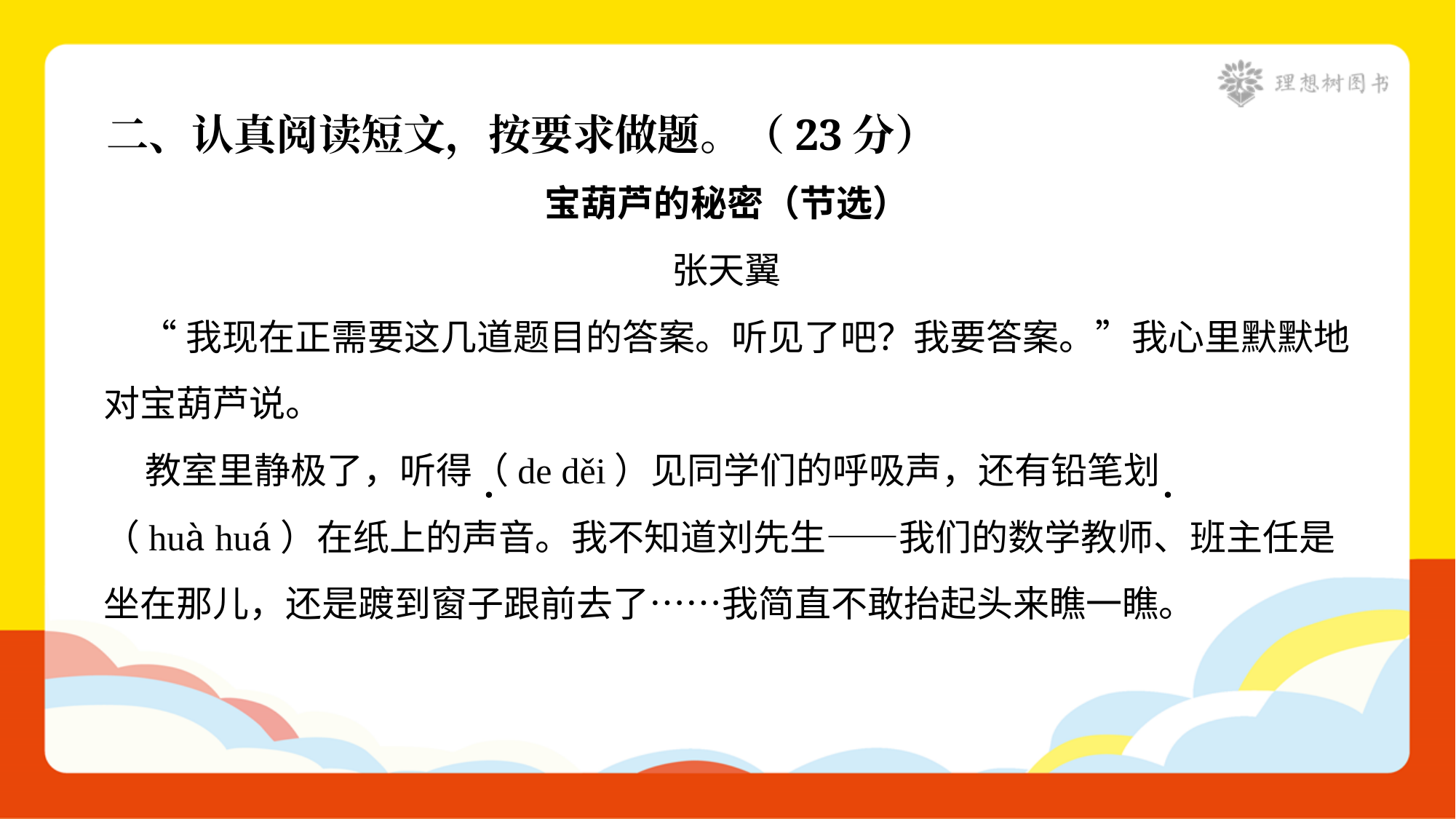

二、认真阅读短文，按要求做题。（23分）
宝葫芦的秘密（节选）
张天翼
    “我现在正需要这几道题目的答案。听见了吧？我要答案。”我心里默默地
对宝葫芦说。
    教室里静极了，听得（de děi）见同学们的呼吸声，还有铅笔划
（huà huá）在纸上的声音。我不知道刘先生——我们的数学教师、班主任是
坐在那儿，还是踱到窗子跟前去了……我简直不敢抬起头来瞧一瞧。